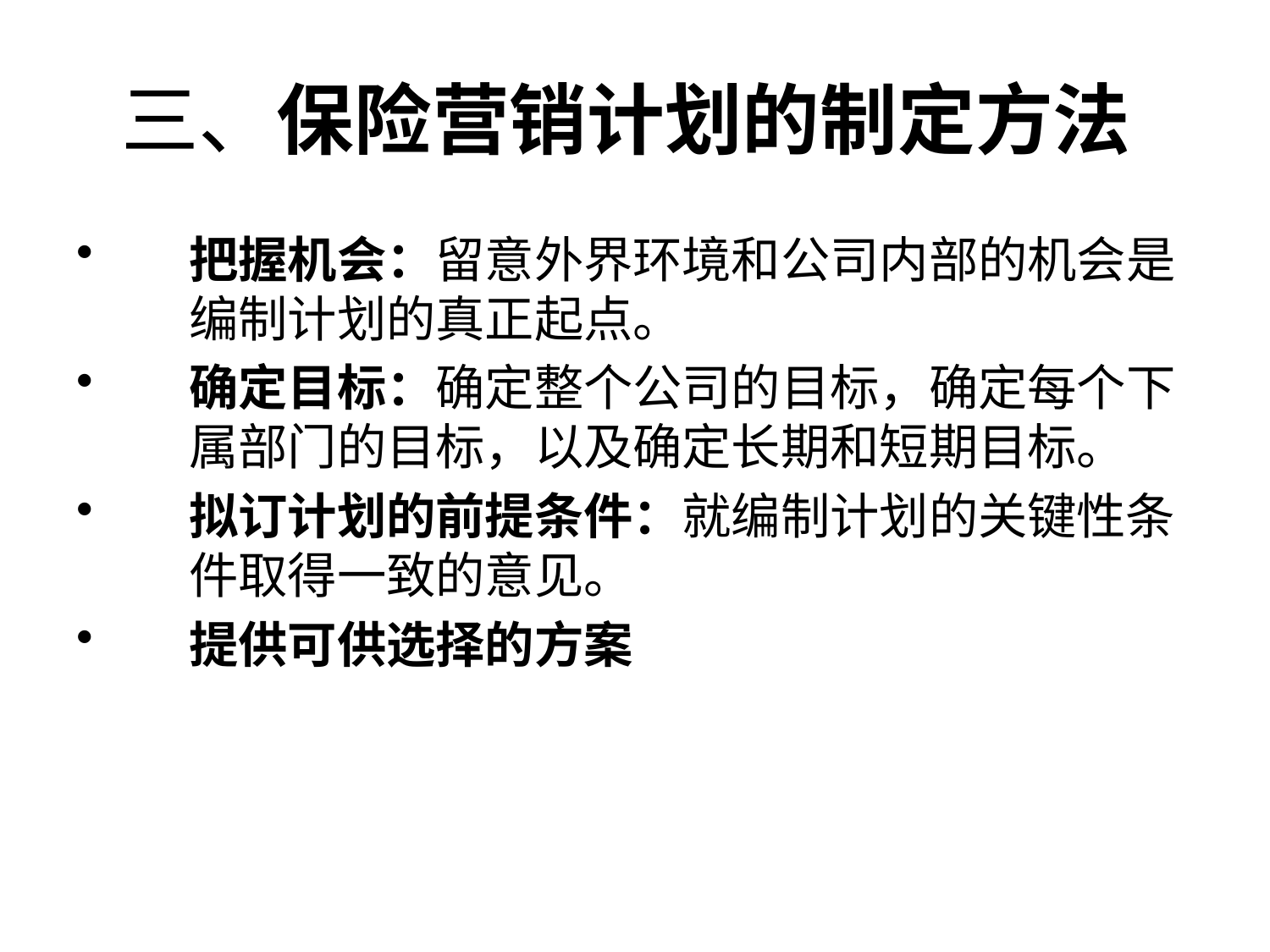

# 三、保险营销计划的制定方法
把握机会：留意外界环境和公司内部的机会是编制计划的真正起点。
确定目标：确定整个公司的目标，确定每个下属部门的目标，以及确定长期和短期目标。
拟订计划的前提条件：就编制计划的关键性条件取得一致的意见。
提供可供选择的方案